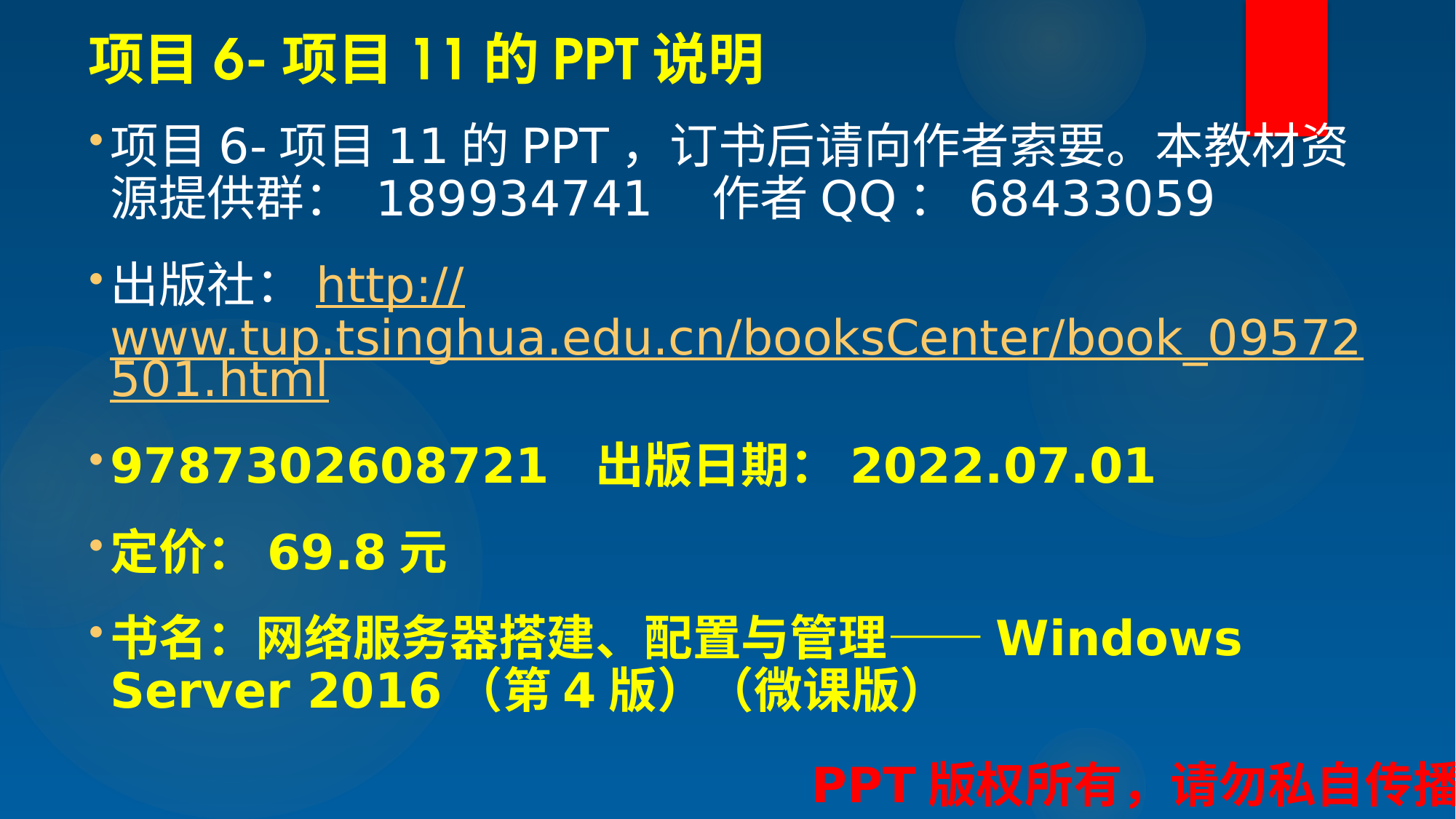

# 项目6-项目11的PPT说明
项目6-项目11的PPT，订书后请向作者索要。本教材资源提供群： 189934741   作者QQ：68433059
出版社：http://www.tup.tsinghua.edu.cn/booksCenter/book_09572501.html
9787302608721  出版日期：2022.07.01
定价：69.8元
书名：网络服务器搭建、配置与管理——Windows Server 2016（第4版）（微课版）
PPT版权所有，请勿私自传播